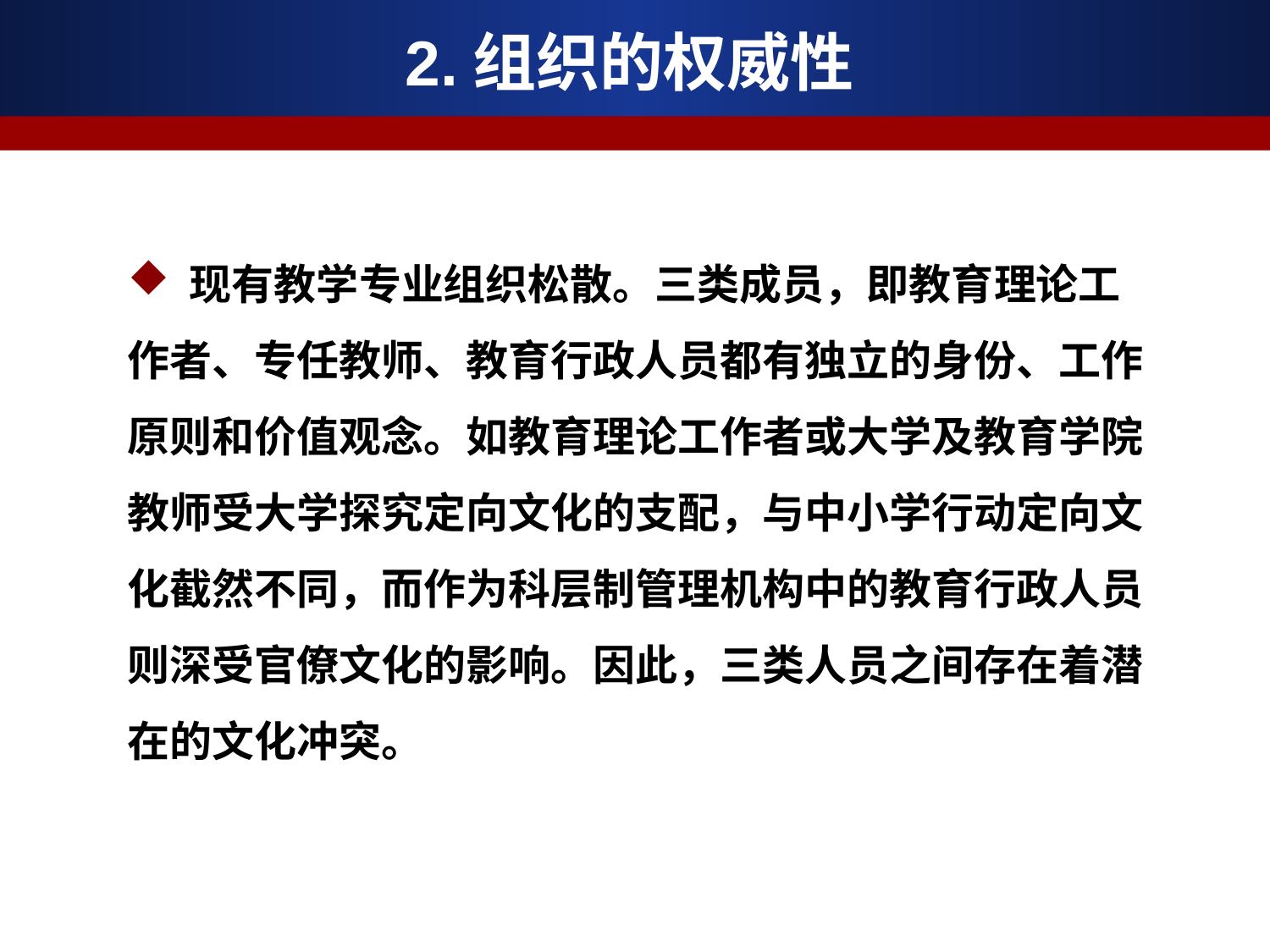

# 2.组织的权威性
 现有教学专业组织松散。三类成员，即教育理论工作者、专任教师、教育行政人员都有独立的身份、工作原则和价值观念。如教育理论工作者或大学及教育学院教师受大学探究定向文化的支配，与中小学行动定向文化截然不同，而作为科层制管理机构中的教育行政人员则深受官僚文化的影响。因此，三类人员之间存在着潜在的文化冲突。